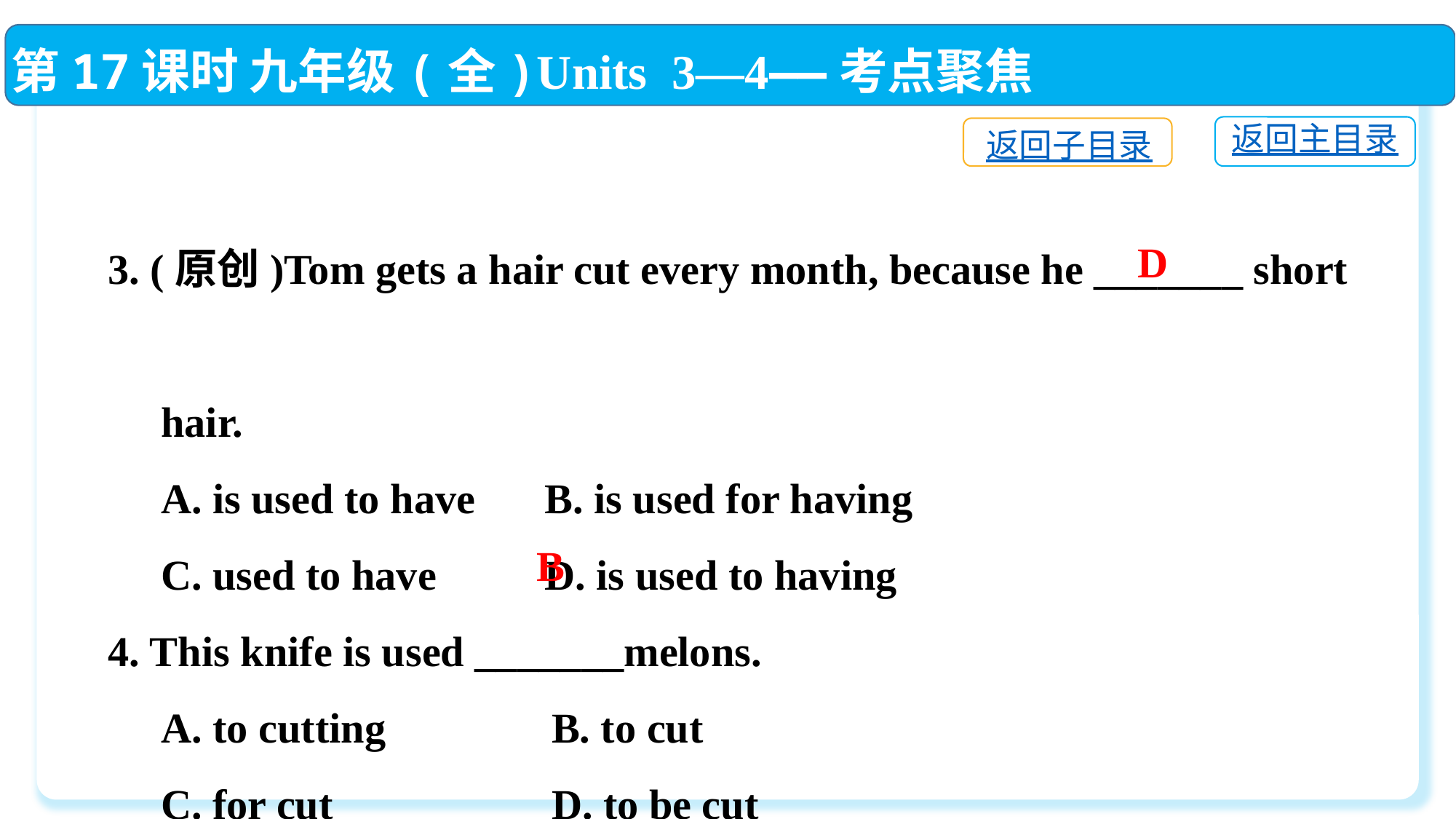

第17课时 九年级(全)Units  3—4——考点聚焦

返回主目录

返回子目录
3. (原创)Tom gets a hair cut every month, because he _______ short
     hair.
     A. is used to have	B. is used for having
     C. used to have	D. is used to having
4. This knife is used _______melons.
     A. to cutting	           B. to cut
     C. for cut	           D. to be cut

D
B